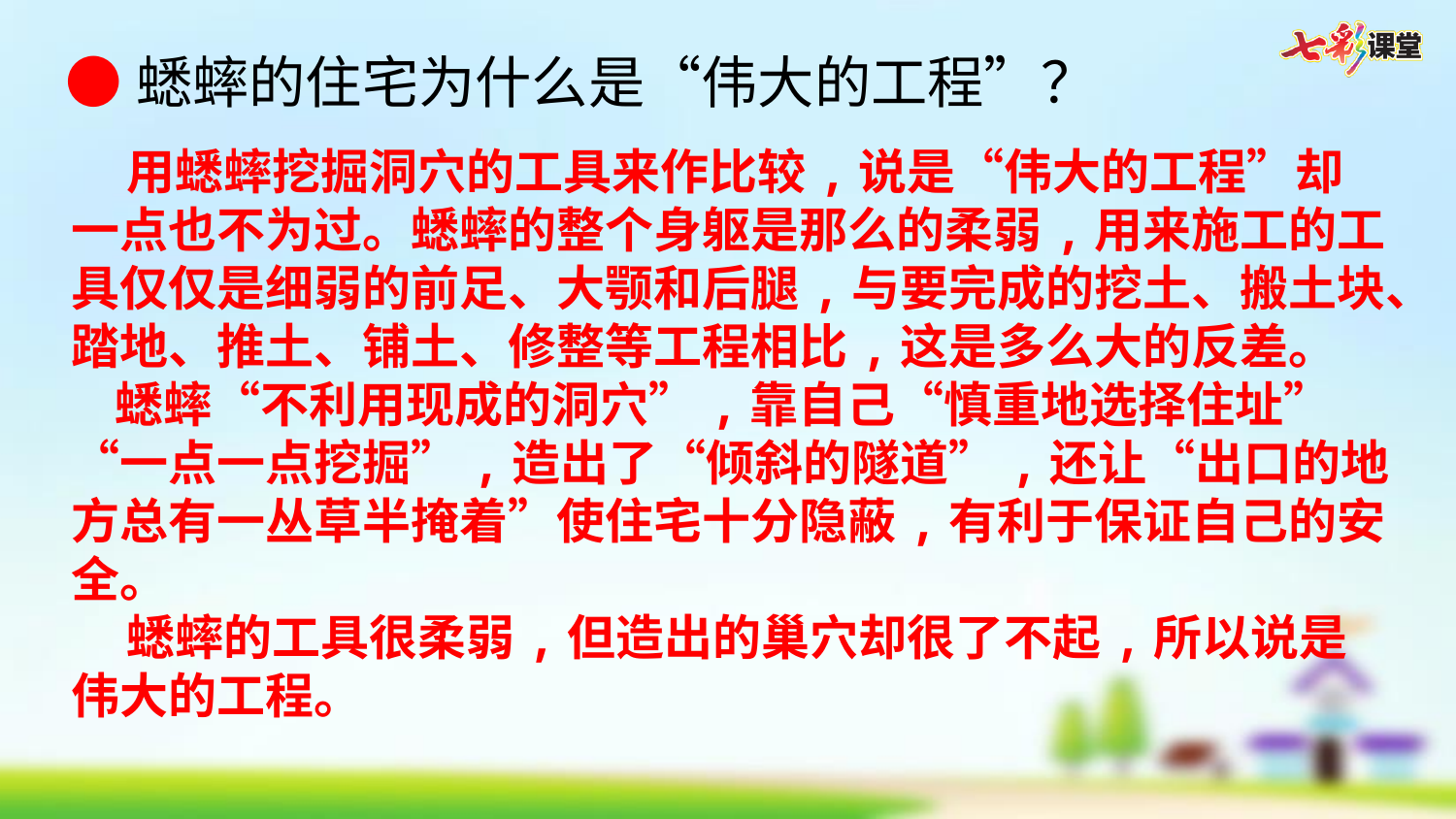

●蟋蟀的住宅为什么是“伟大的工程”？
    用蟋蟀挖掘洞穴的工具来作比较,说是“伟大的工程”却一点也不为过。蟋蟀的整个身躯是那么的柔弱,用来施工的工具仅仅是细弱的前足、大颚和后腿,与要完成的挖土、搬土块、踏地、推土、铺土、修整等工程相比,这是多么大的反差。
    蟋蟀“不利用现成的洞穴”,靠自己“慎重地选择住址”“一点一点挖掘”,造出了“倾斜的隧道”,还让“出口的地方总有一丛草半掩着”使住宅十分隐蔽,有利于保证自己的安全。
    蟋蟀的工具很柔弱,但造出的巢穴却很了不起,所以说是伟大的工程。